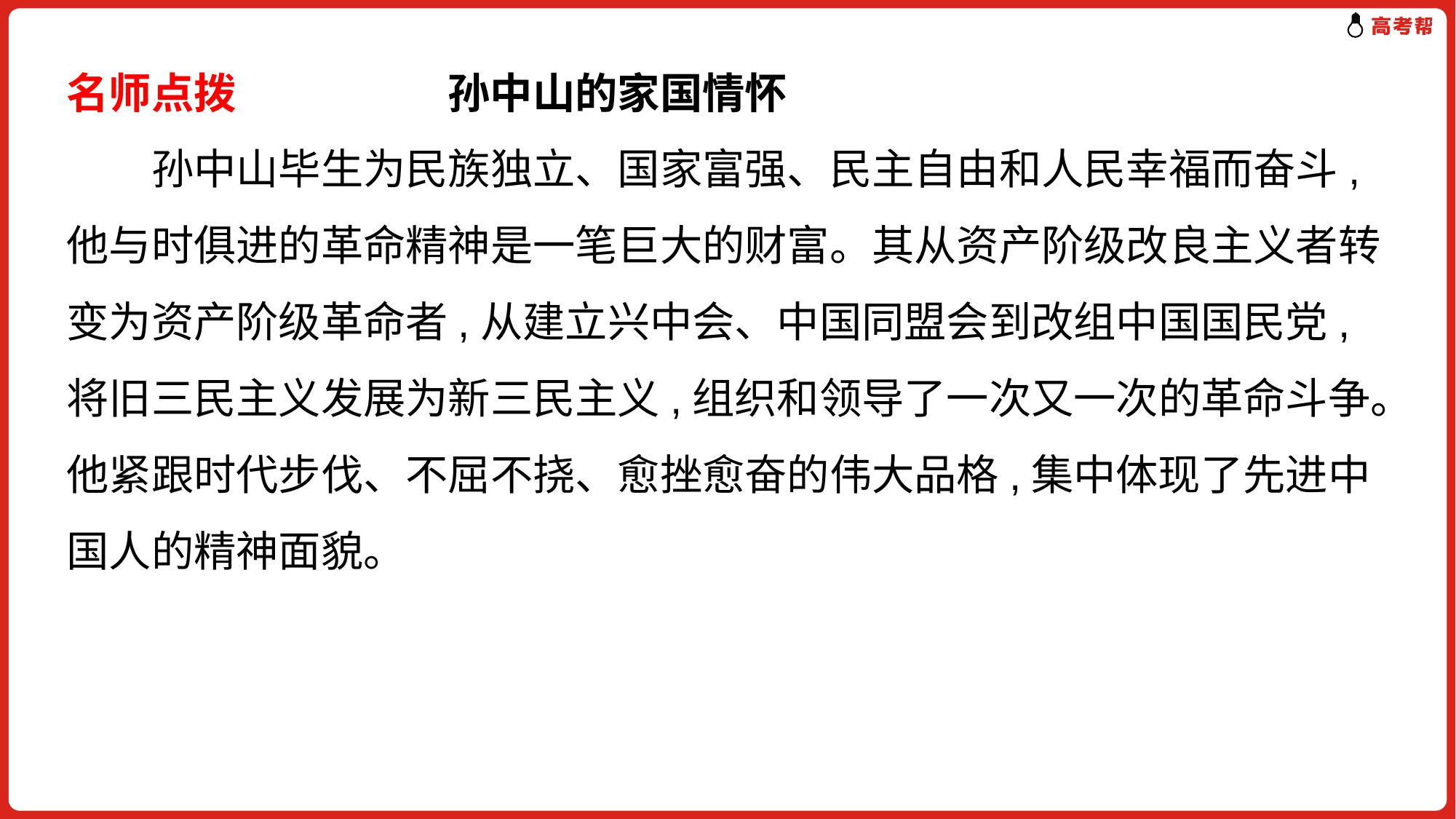

名师点拨　　　　　孙中山的家国情怀
　　孙中山毕生为民族独立、国家富强、民主自由和人民幸福而奋斗,他与时俱进的革命精神是一笔巨大的财富。其从资产阶级改良主义者转变为资产阶级革命者,从建立兴中会、中国同盟会到改组中国国民党,将旧三民主义发展为新三民主义,组织和领导了一次又一次的革命斗争。他紧跟时代步伐、不屈不挠、愈挫愈奋的伟大品格,集中体现了先进中国人的精神面貌。